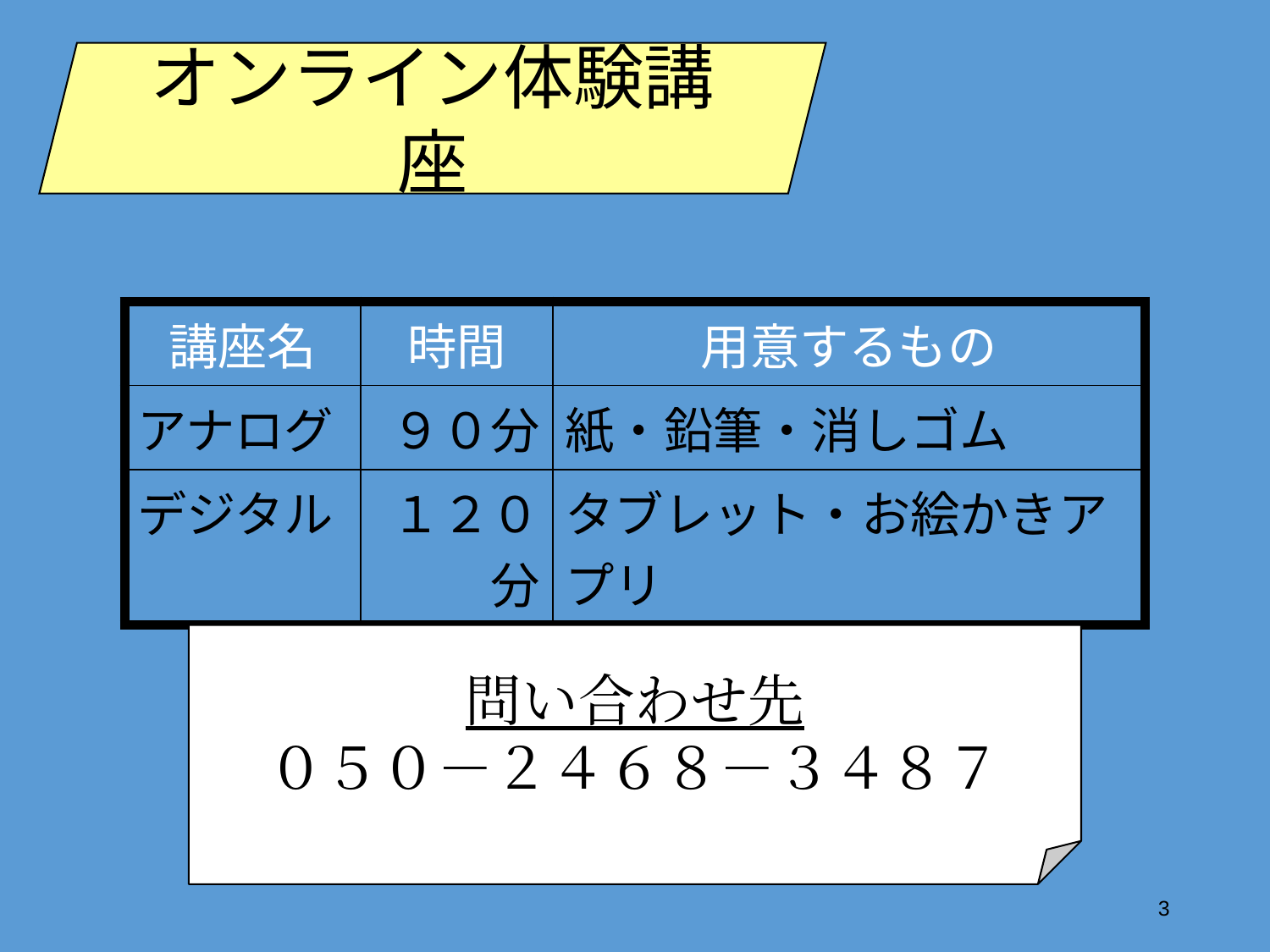

オンライン体験講座
| 講座名 | 時間 | 用意するもの |
| --- | --- | --- |
| アナログ | ９０分 | 紙・鉛筆・消しゴム |
| デジタル | １２０分 | タブレット・お絵かきアプリ |
問い合わせ先
０５０－２４６８－３４８７
3